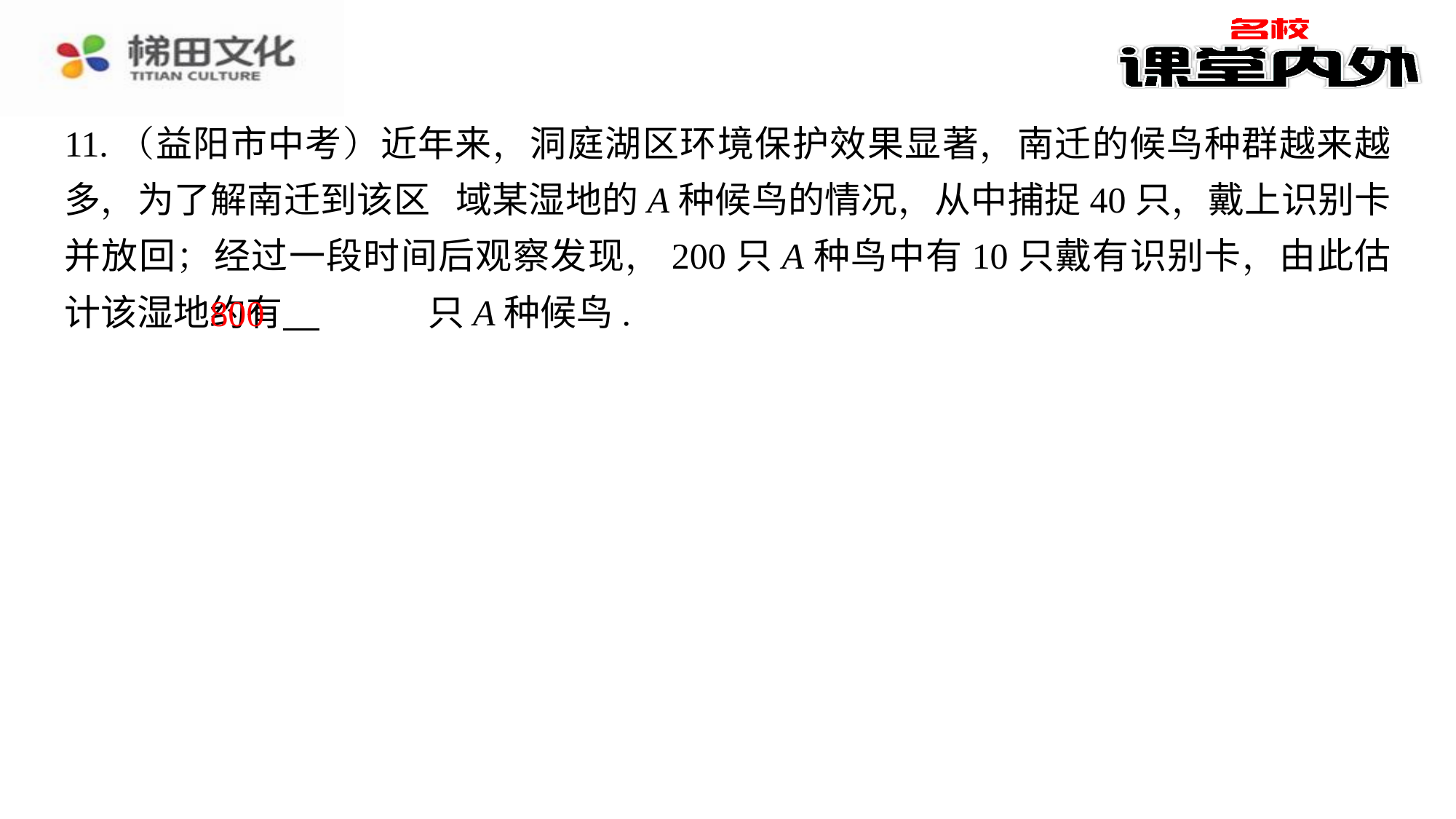

11.（益阳市中考）近年来，洞庭湖区环境保护效果显著，南迁的候鸟种群越来越多，为了解南迁到该区   域某湿地的A种候鸟的情况，从中捕捉40只，戴上识别卡并放回；经过一段时间后观察发现，200只A种鸟中有10只戴有识别卡，由此估计该湿地约有 　800　⁠只A种候鸟.
800